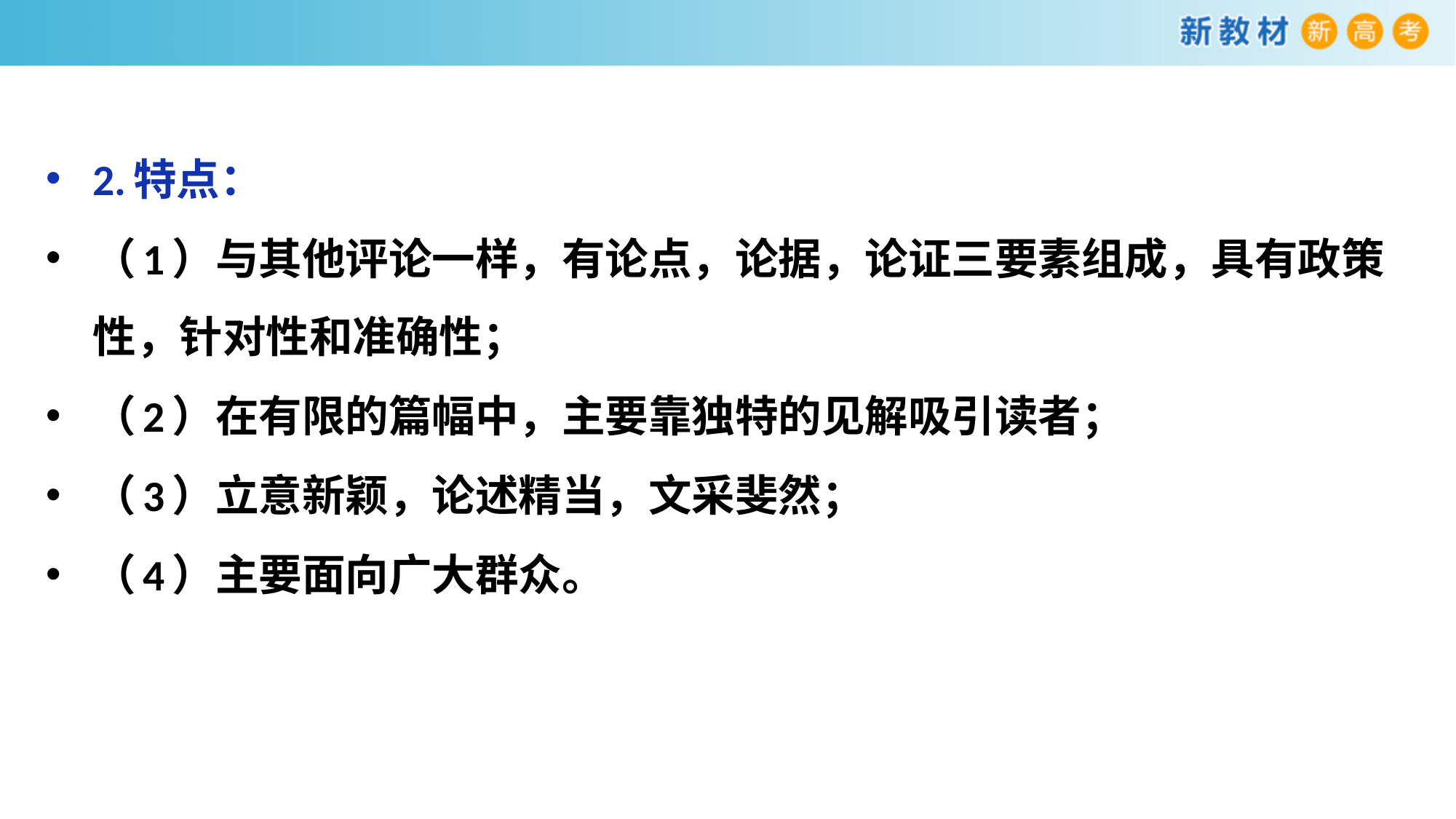

2.特点：
（1）与其他评论一样，有论点，论据，论证三要素组成，具有政策性，针对性和准确性；
（2）在有限的篇幅中，主要靠独特的见解吸引读者；
（3）立意新颖，论述精当，文采斐然；
（4）主要面向广大群众。